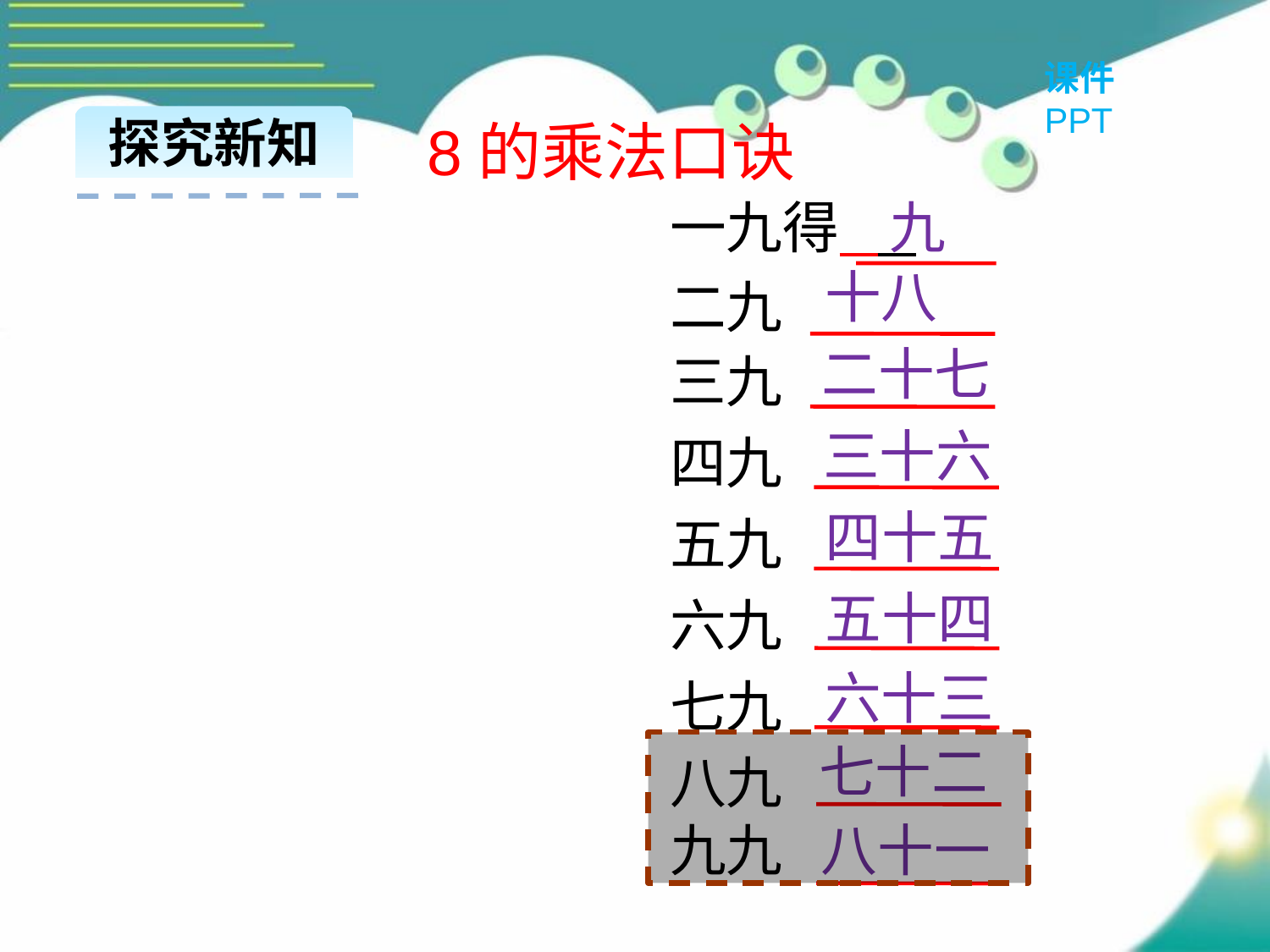

课件PPT
探究新知

8的乘法口诀
一九得
九
十八
二九
二十七
三九
三十六
四九
四十五
五九
五十四
六九
六十三
七九
七十二

八九
九九
八十一